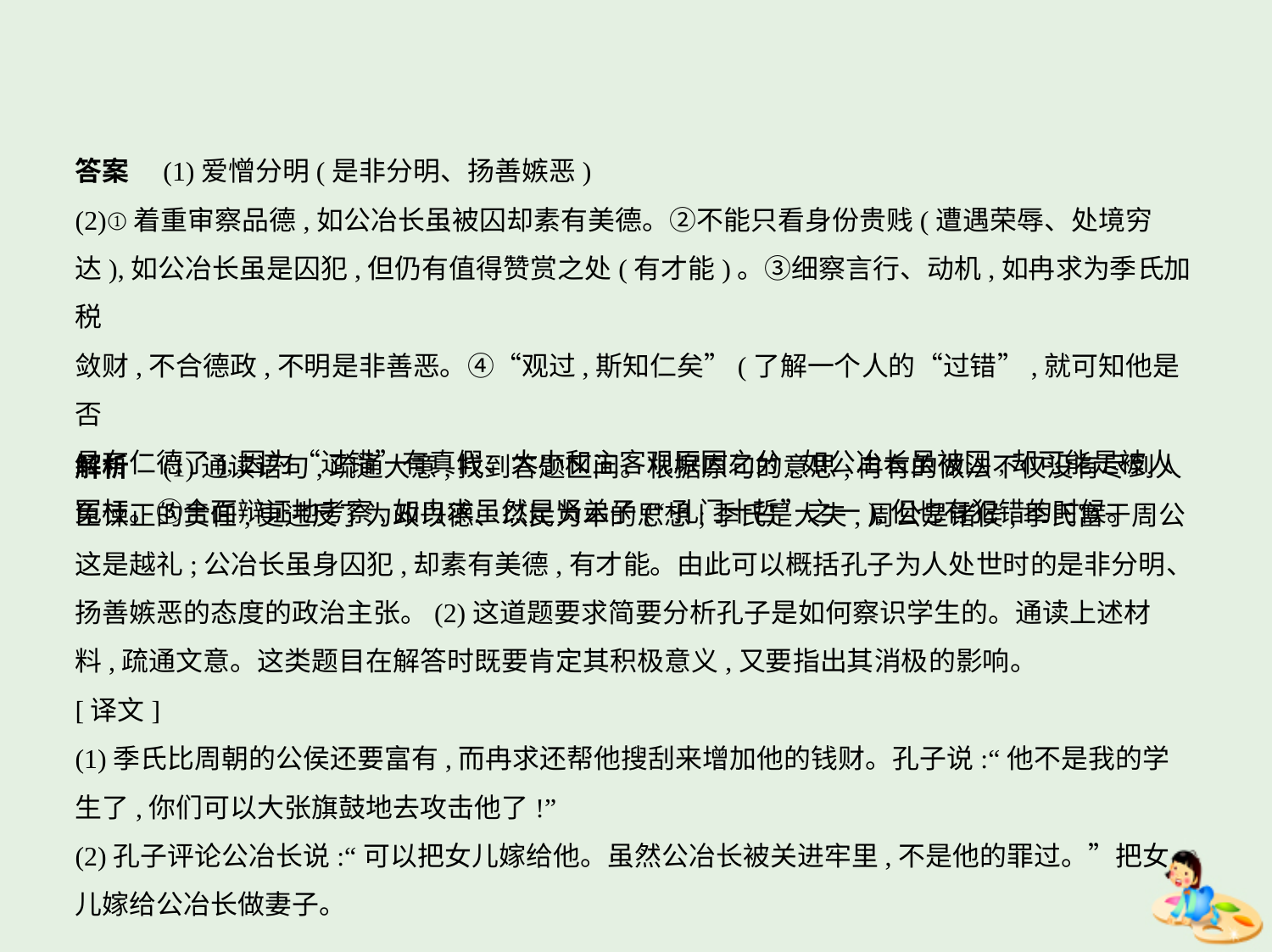

答案　(1)爱憎分明(是非分明、扬善嫉恶)
(2)①着重审察品德,如公冶长虽被囚却素有美德。②不能只看身份贵贱(遭遇荣辱、处境穷
达),如公冶长虽是囚犯,但仍有值得赞赏之处(有才能)。③细察言行、动机,如冉求为季氏加税
敛财,不合德政,不明是非善恶。④“观过,斯知仁矣”(了解一个人的“过错”,就可知他是否
具有仁德了),因为“过错”有真假、大小和主客观原因之分,如公冶长虽被囚,却可能是被人
冤枉。⑤全面辩证地考察,如冉求虽然是贤弟子(“孔门十哲”之一),但也有犯错的时候。
解析　(1)通读语句,疏通大意,找到答题区间。根据原句的意思,冉有的做法不仅没有尽到人
臣谏正的责任,更违反了为政以德、以民为本的思想;季氏是大夫,周公是诸侯,季氏富于周公
这是越礼;公冶长虽身囚犯,却素有美德,有才能。由此可以概括孔子为人处世时的是非分明、
扬善嫉恶的态度的政治主张。(2)这道题要求简要分析孔子是如何察识学生的。通读上述材
料,疏通文意。这类题目在解答时既要肯定其积极意义,又要指出其消极的影响。
[译文]
(1)季氏比周朝的公侯还要富有,而冉求还帮他搜刮来增加他的钱财。孔子说:“他不是我的学
生了,你们可以大张旗鼓地去攻击他了!”
(2)孔子评论公冶长说:“可以把女儿嫁给他。虽然公冶长被关进牢里,不是他的罪过。”把女
儿嫁给公冶长做妻子。